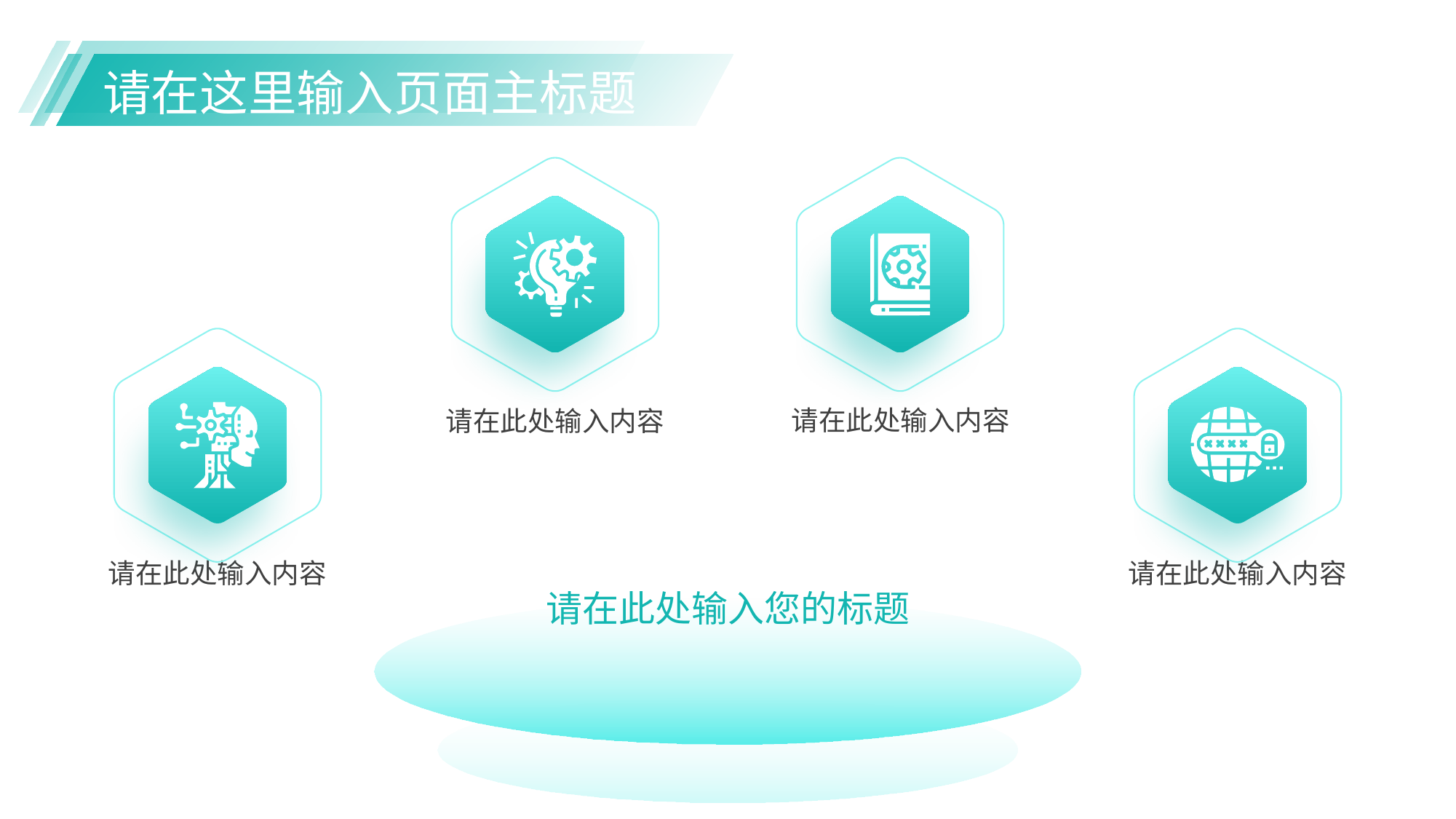

请在这里输入页面主标题

请在此处输入内容
请在此处输入内容

请在此处输入内容
请在此处输入内容
请在此处输入您的标题